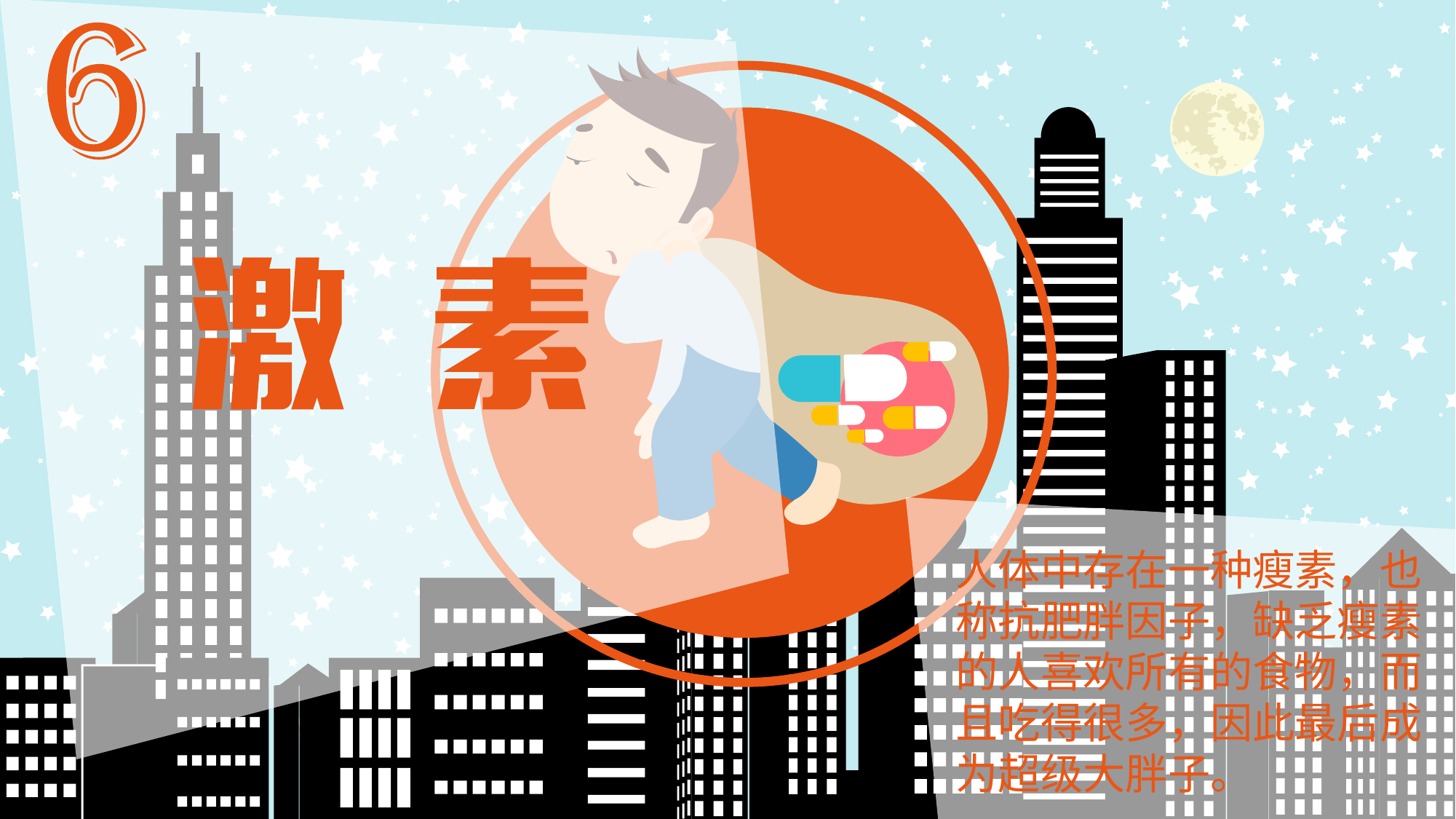

人体中存在一种瘦素，也称抗肥胖因子，缺乏瘦素的人喜欢所有的食物，而且吃得很多，因此最后成为超级大胖子。